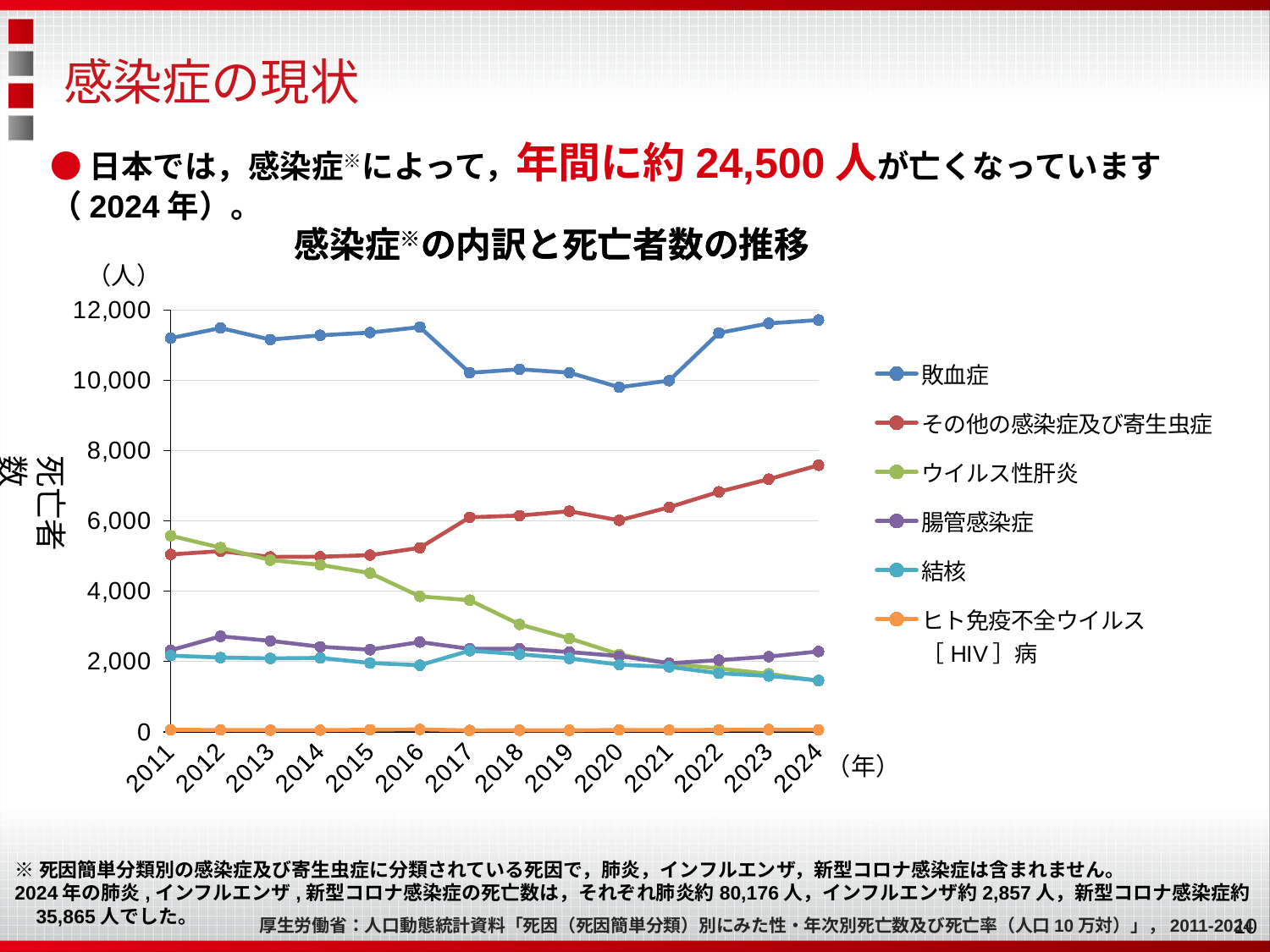

感染症の現状
●日本では，感染症※によって，年間に約24,500人が亡くなっています（2024年）。
感染症※の内訳と死亡者数の推移
感染症※の内訳と死亡者数の推移
（人）

### Chart

| Category | 敗血症 | その他の感染症及び寄生虫症 | ウイルス性肝炎  | 腸管感染症 | 結核 | ヒト免疫不全ウイルス［HIV］病 |
|---|---|---|---|---|---|---|
| 2011 | 11197.0 | 5046.0 | 5576.0 | 2319.0 | 2166.0 | 53.0 |
| 2012 | 11486.0 | 5139.0 | 5240.0 | 2714.0 | 2110.0 | 50.0 |
| 2013 | 11158.0 | 4975.0 | 4882.0 | 2586.0 | 2087.0 | 45.0 |
| 2014 | 11279.0 | 4981.0 | 4747.0 | 2417.0 | 2100.0 | 45.0 |
| 2015 | 11357.0 | 5025.0 | 4514.0 | 2333.0 | 1956.0 | 56.0 |
| 2016 | 11512.0 | 5234.0 | 3851.0 | 2551.0 | 1893.0 | 66.0 |
| 2017 | 10213.0 | 6102.0 | 3743.0 | 2358.0 | 2306.0 | 38.0 |
| 2018 | 10312.0 | 6150.0 | 3055.0 | 2363.0 | 2204.0 | 43.0 |
| 2019 | 10217.0 | 6275.0 | 2657.0 | 2267.0 | 2087.0 | 41.0 |
| 2020 | 9801.0 | 6016.0 | 2201.0 | 2153.0 | 1909.0 | 49.0 |
| 2021 | 9989.0 | 6387.0 | 1943.0 | 1949.0 | 1845.0 | 47.0 |
| 2022 | 11346.0 | 6827.0 | 1799.0 | 2037.0 | 1664.0 | 53.0 |
| 2023 | 11619.0 | 7187.0 | 1648.0 | 2137.0 | 1587.0 | 62.0 |
| 2024 | 11714.0 | 7584.0 | 1448.0 | 2284.0 | 1462.0 | 55.0 |
死亡者数
（年）
※死因簡単分類別の感染症及び寄生虫症に分類されている死因で，肺炎，インフルエンザ，新型コロナ感染症は含まれません。
2024年の肺炎,インフルエンザ,新型コロナ感染症の死亡数は，それぞれ肺炎約80,176人，インフルエンザ約2,857人，新型コロナ感染症約35,865人でした。
10
厚生労働省：人口動態統計資料「死因（死因簡単分類）別にみた性・年次別死亡数及び死亡率（人口10万対）」，2011-2024